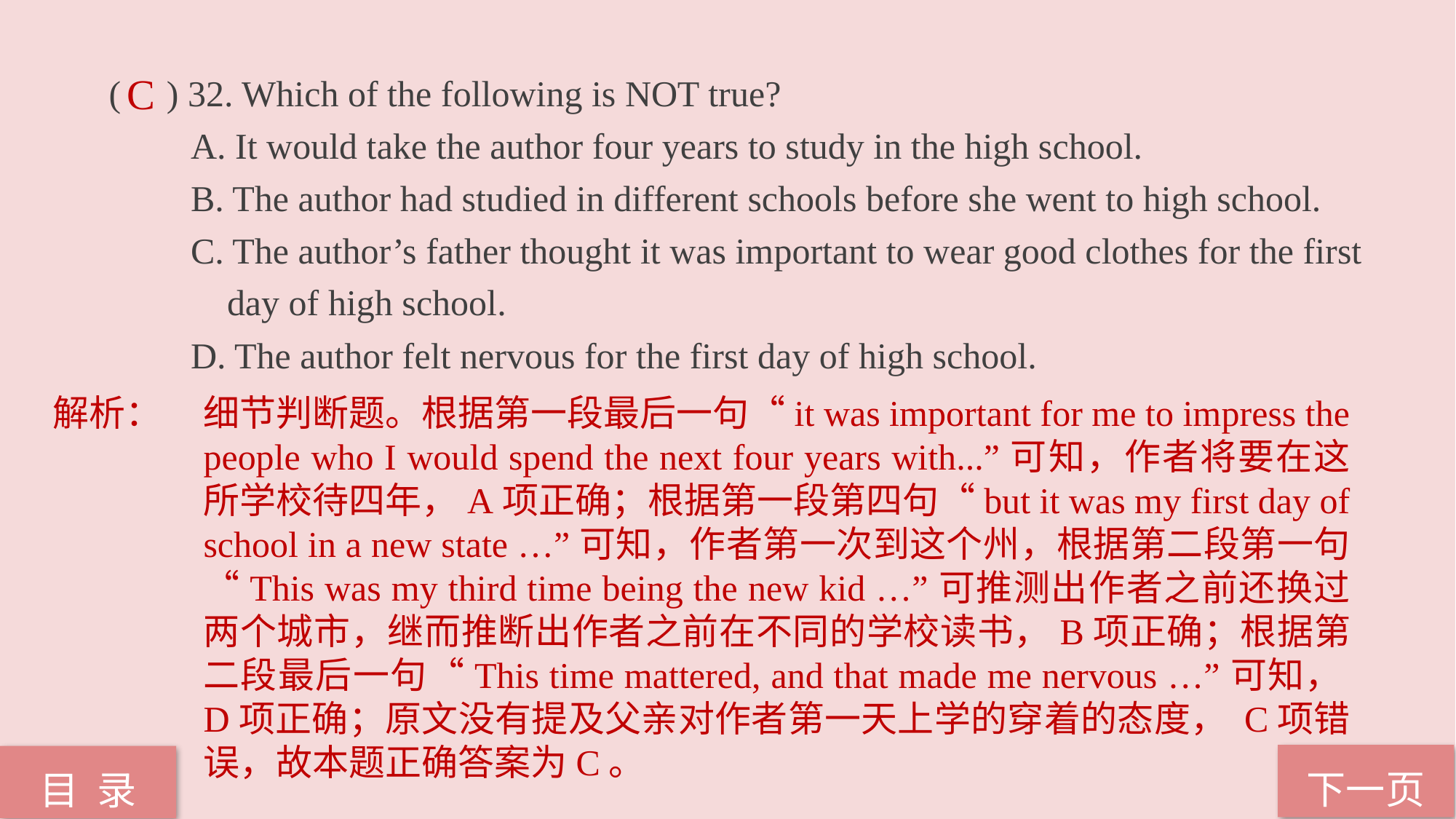

(     ) 32. Which of the following is NOT true?
         A. It would take the author four years to study in the high school.
         B. The author had studied in different schools before she went to high school.
         C. The author’s father thought it was important to wear good clothes for the first
             day of high school.
         D. The author felt nervous for the first day of high school.
C
解析：	细节判断题。根据第一段最后一句“it was important for me to impress the people who I would spend the next four years with...”可知，作者将要在这所学校待四年，A项正确；根据第一段第四句“but it was my first day of school in a new state …”可知，作者第一次到这个州，根据第二段第一句“This was my third time being the new kid …”可推测出作者之前还换过两个城市，继而推断出作者之前在不同的学校读书，B项正确；根据第二段最后一句“This time mattered, and that made me nervous …”可知，D项正确；原文没有提及父亲对作者第一天上学的穿着的态度， C项错误，故本题正确答案为C。